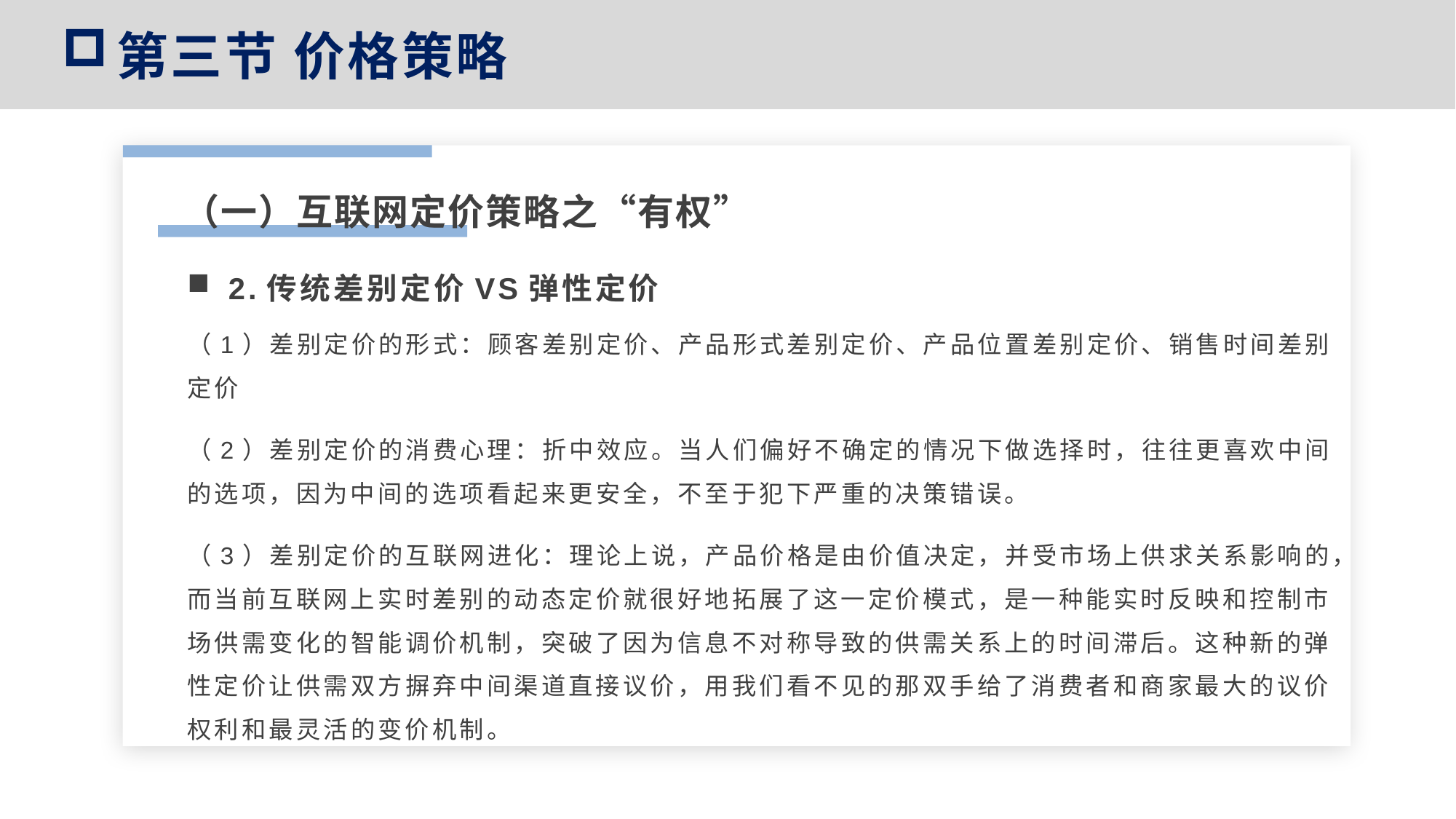

第三节 价格策略

（一）互联网定价策略之“有权”

2.传统差别定价VS弹性定价
（1）差别定价的形式：顾客差别定价、产品形式差别定价、产品位置差别定价、销售时间差别定价
（2）差别定价的消费心理：折中效应。当人们偏好不确定的情况下做选择时，往往更喜欢中间的选项，因为中间的选项看起来更安全，不至于犯下严重的决策错误。
（3）差别定价的互联网进化：理论上说，产品价格是由价值决定，并受市场上供求关系影响的，而当前互联网上实时差别的动态定价就很好地拓展了这一定价模式，是一种能实时反映和控制市场供需变化的智能调价机制，突破了因为信息不对称导致的供需关系上的时间滞后。这种新的弹性定价让供需双方摒弃中间渠道直接议价，用我们看不见的那双手给了消费者和商家最大的议价权利和最灵活的变价机制。